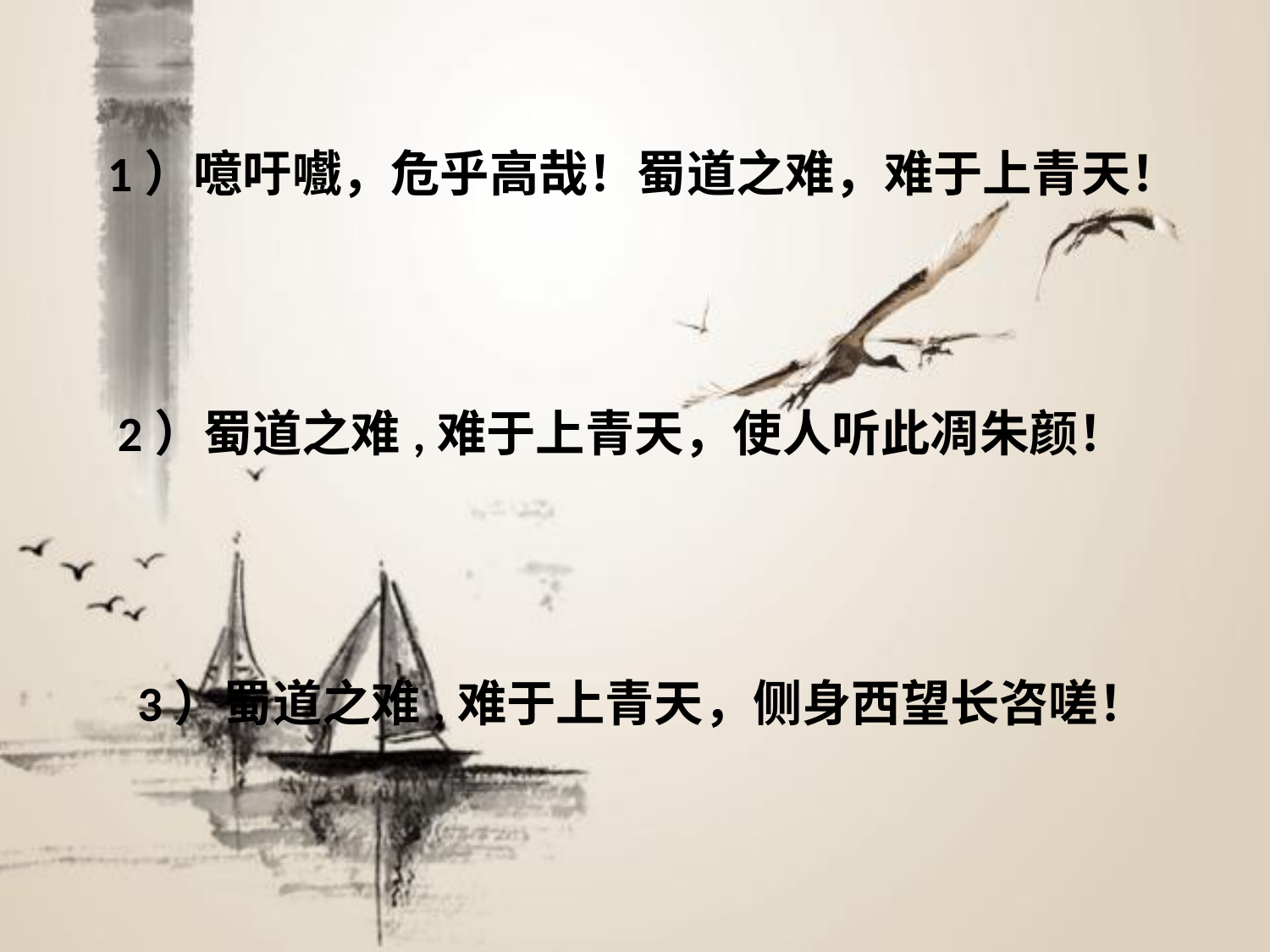

1）噫吁嚱，危乎高哉！蜀道之难，难于上青天！
2）蜀道之难,难于上青天，使人听此凋朱颜！
3）蜀道之难,难于上青天，侧身西望长咨嗟！